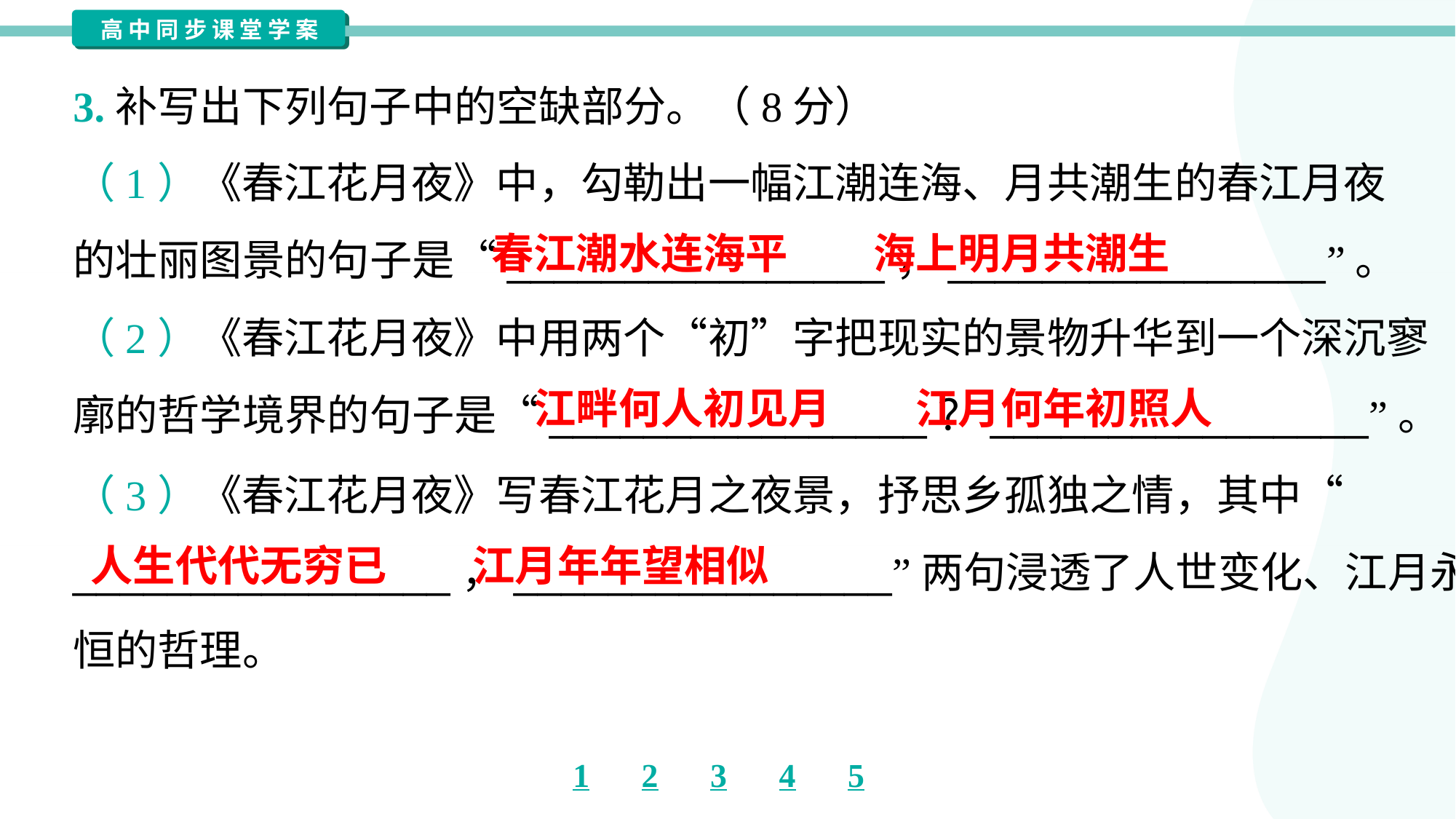

3.补写出下列句子中的空缺部分。（8分）
（1）《春江花月夜》中，勾勒出一幅江潮连海、月共潮生的春江月夜
的壮丽图景的句子是“________________，________________”。
（2）《春江花月夜》中用两个“初”字把现实的景物升华到一个深沉寥
廓的哲学境界的句子是“________________？________________”。
春江潮水连海平
海上明月共潮生
江畔何人初见月
江月何年初照人
（3）《春江花月夜》写春江花月之夜景，抒思乡孤独之情，其中“
________________，________________”两句浸透了人世变化、江月永
恒的哲理。
人生代代无穷已
江月年年望相似